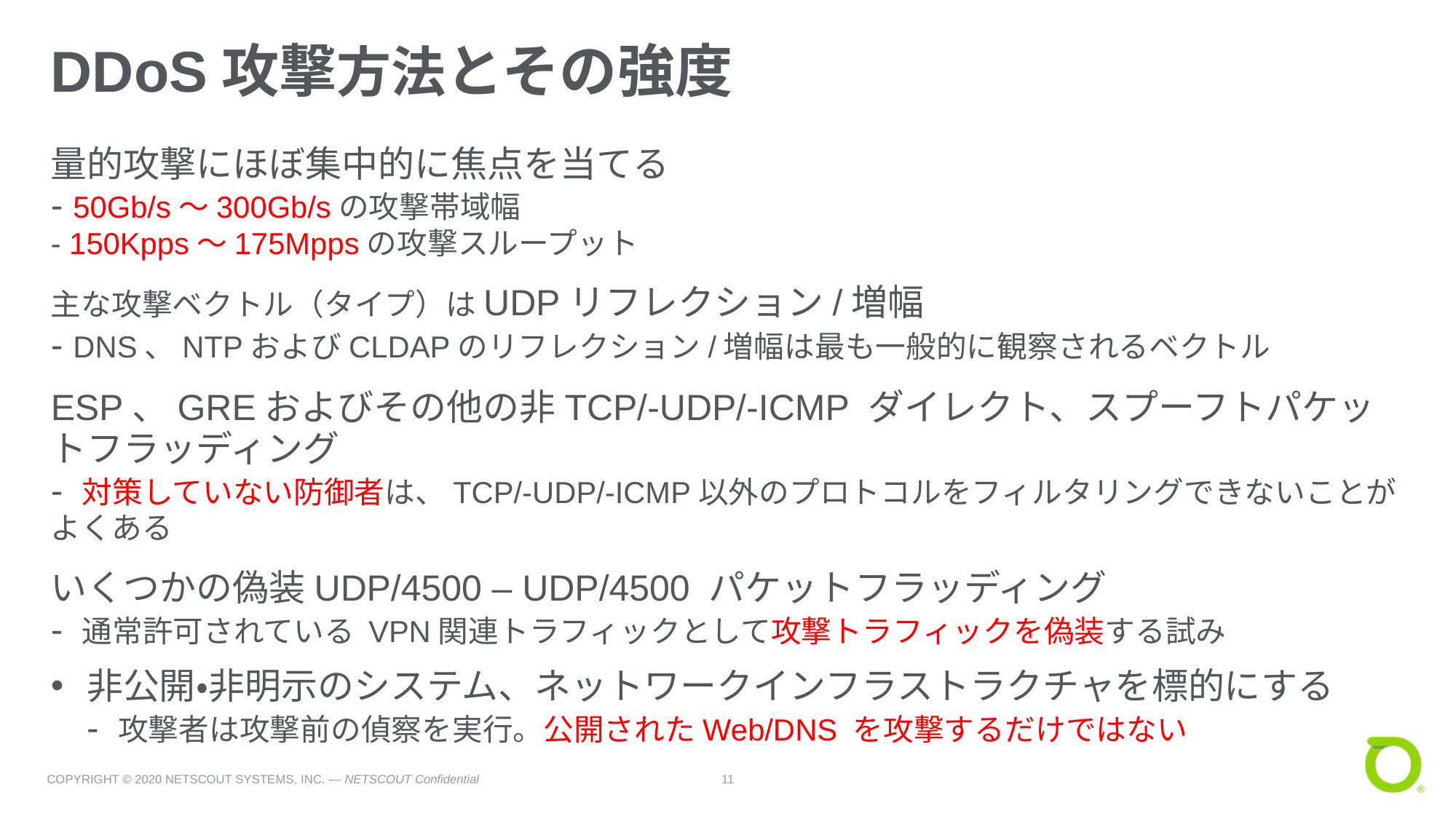

# DDoS攻撃方法とその強度

量的攻撃にほぼ集中的に焦点を当てる
- 50Gb/s～300Gb/sの攻撃帯域幅
- 150Kpps～175Mppsの攻撃スループット
主な攻撃ベクトル（タイプ）はUDPリフレクション/増幅
- DNS、NTPおよびCLDAPのリフレクション/増幅は最も一般的に観察されるベクトル
ESP、GREおよびその他の非TCP/-UDP/-ICMP ダイレクト、スプーフトパケットフラッディング
- 対策していない防御者は、TCP/-UDP/-ICMP以外のプロトコルをフィルタリングできないことがよくある
いくつかの偽装UDP/4500 – UDP/4500 パケットフラッディング
- 通常許可されている VPN関連トラフィックとして攻撃トラフィックを偽装する試み
非公開・非明示のシステム、ネットワークインフラストラクチャを標的にする
- 攻撃者は攻撃前の偵察を実行。公開されたWeb/DNS を攻撃するだけではない